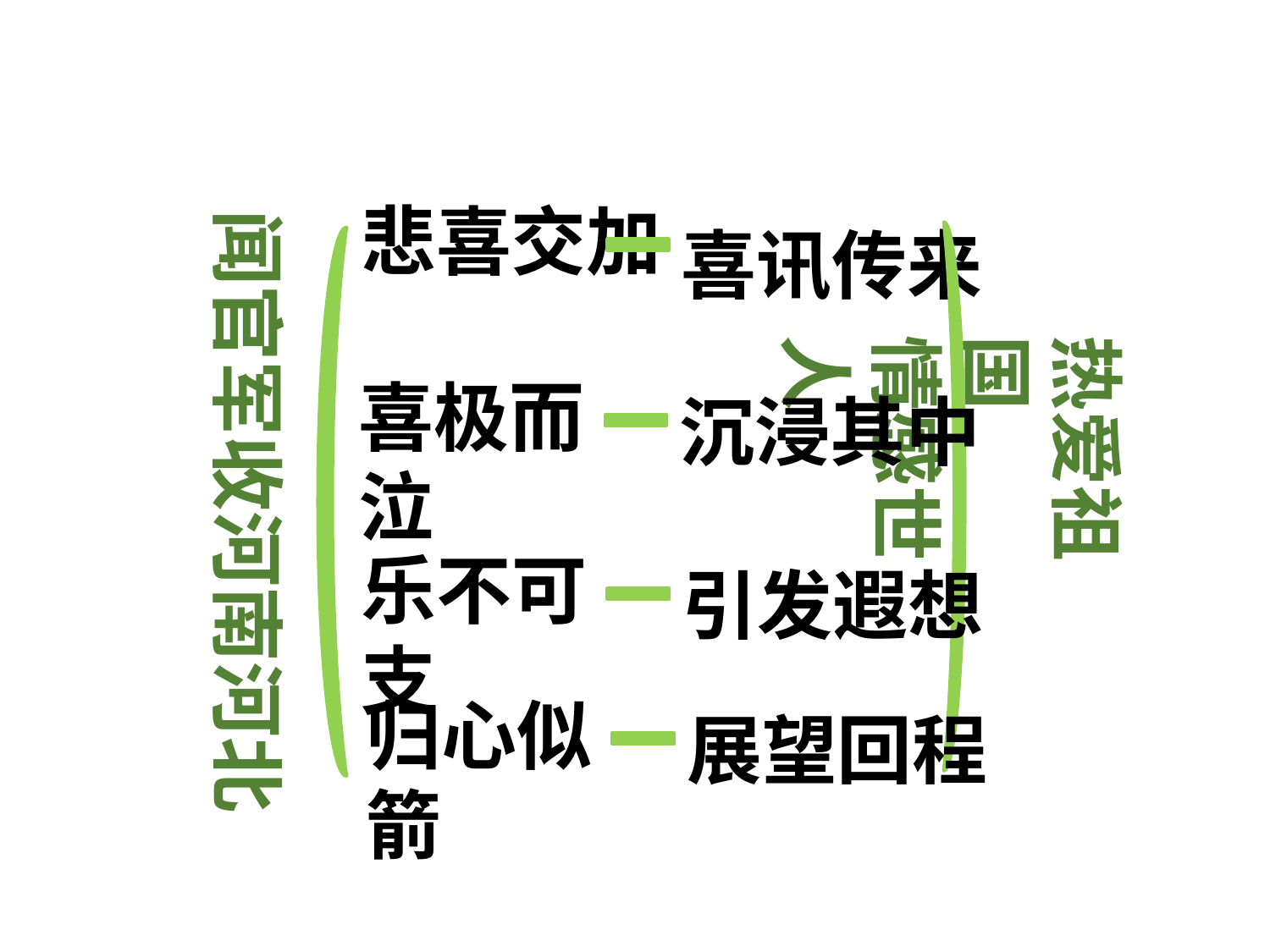

板书设计
喜讯传来
悲喜交加
闻官军收河南河北

热爱祖国
情感世人
沉浸其中
喜极而泣

引发遐想
乐不可支

展望回程
归心似箭